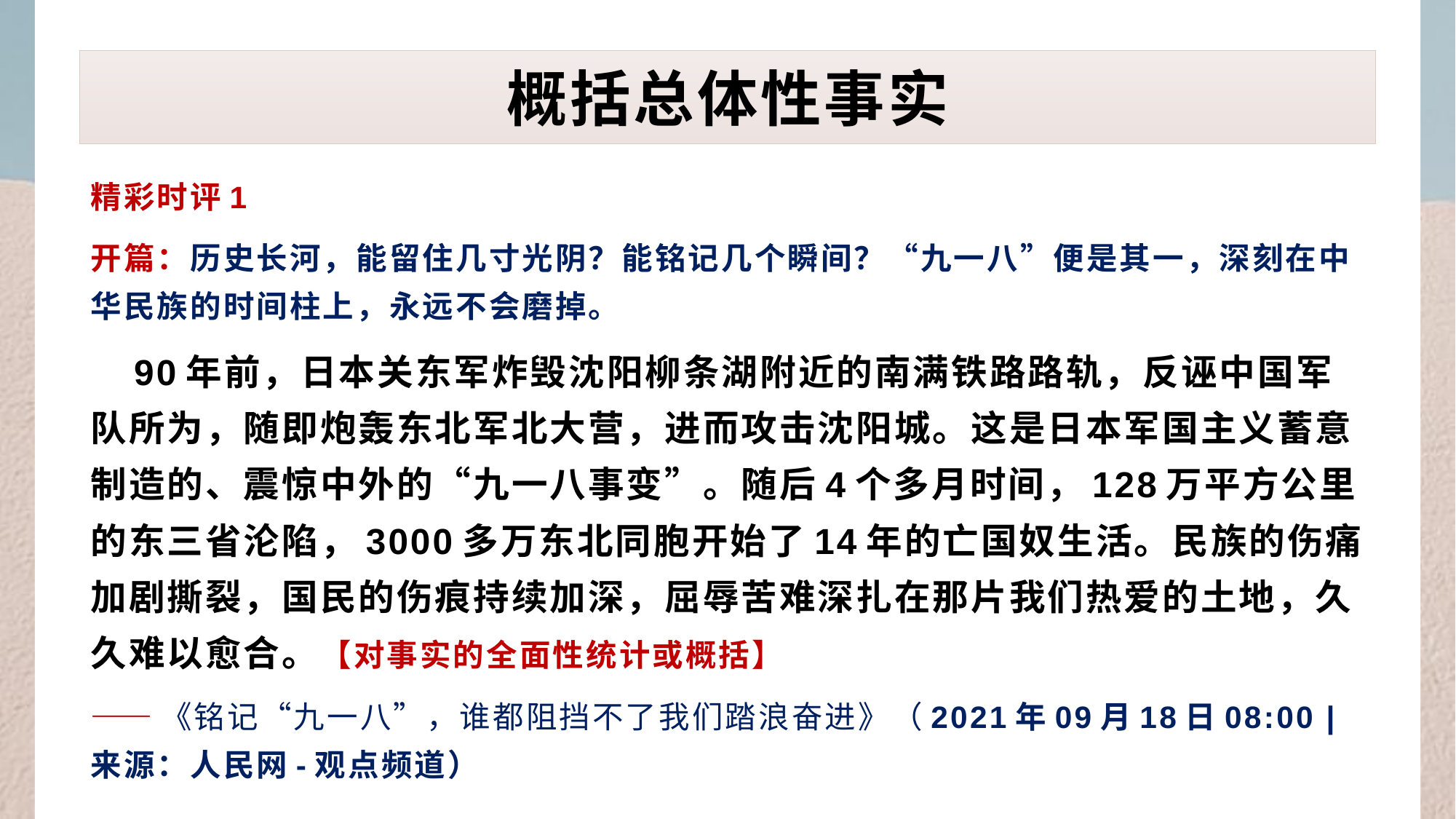

# 概括总体性事实
精彩时评1
开篇：历史长河，能留住几寸光阴？能铭记几个瞬间？“九一八”便是其一，深刻在中华民族的时间柱上，永远不会磨掉。
    90年前，日本关东军炸毁沈阳柳条湖附近的南满铁路路轨，反诬中国军队所为，随即炮轰东北军北大营，进而攻击沈阳城。这是日本军国主义蓄意制造的、震惊中外的“九一八事变”。随后4个多月时间，128万平方公里的东三省沦陷，3000多万东北同胞开始了14年的亡国奴生活。民族的伤痛加剧撕裂，国民的伤痕持续加深，屈辱苦难深扎在那片我们热爱的土地，久久难以愈合。【对事实的全面性统计或概括】
——《铭记“九一八”，谁都阻挡不了我们踏浪奋进》（2021年09月18日08:00 | 来源：人民网-观点频道）